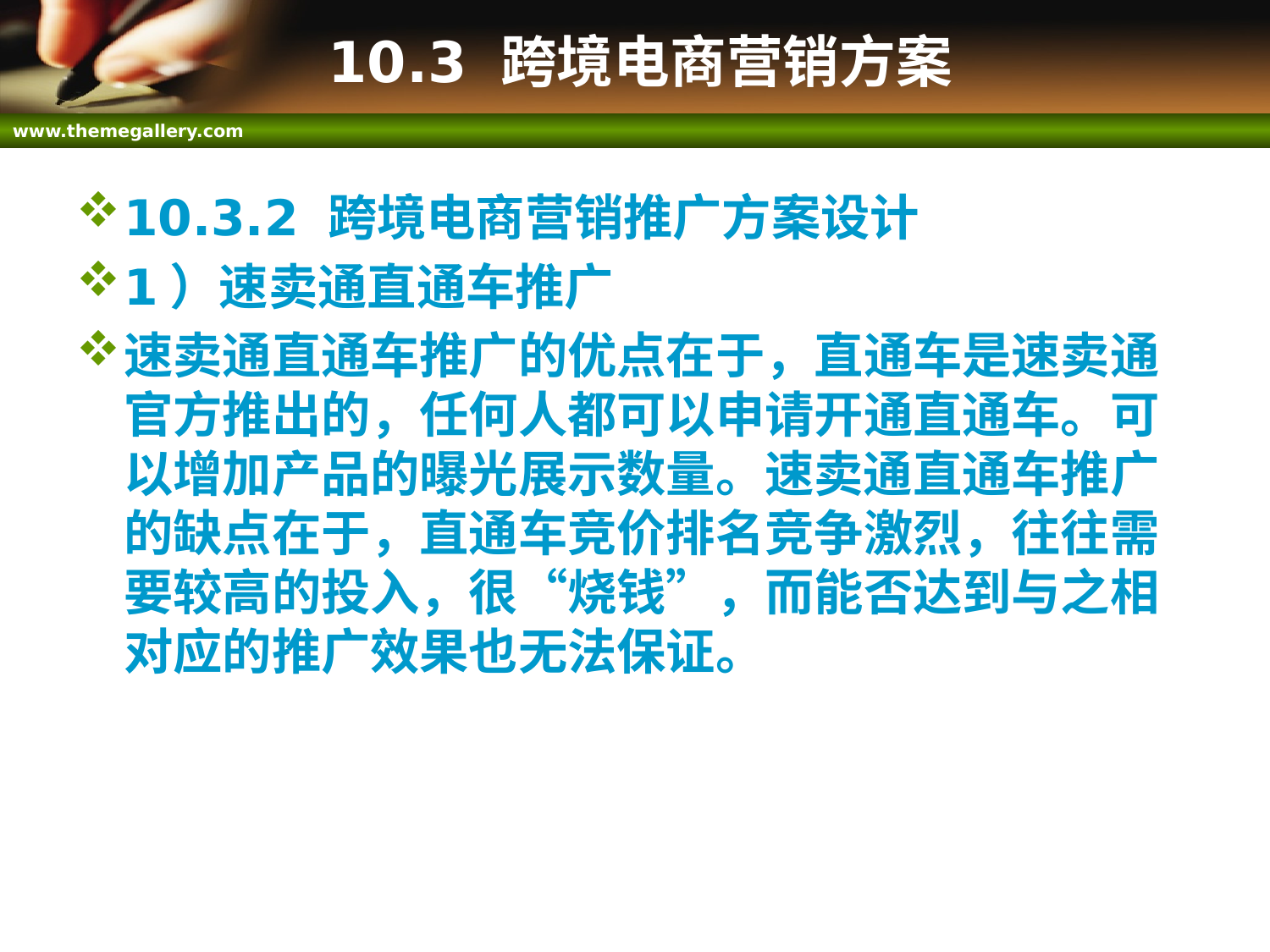

# 10.3 跨境电商营销方案
10.3.2 跨境电商营销推广方案设计
1）速卖通直通车推广
速卖通直通车推广的优点在于，直通车是速卖通官方推出的，任何人都可以申请开通直通车。可以增加产品的曝光展示数量。速卖通直通车推广的缺点在于，直通车竞价排名竞争激烈，往往需要较高的投入，很“烧钱”，而能否达到与之相对应的推广效果也无法保证。